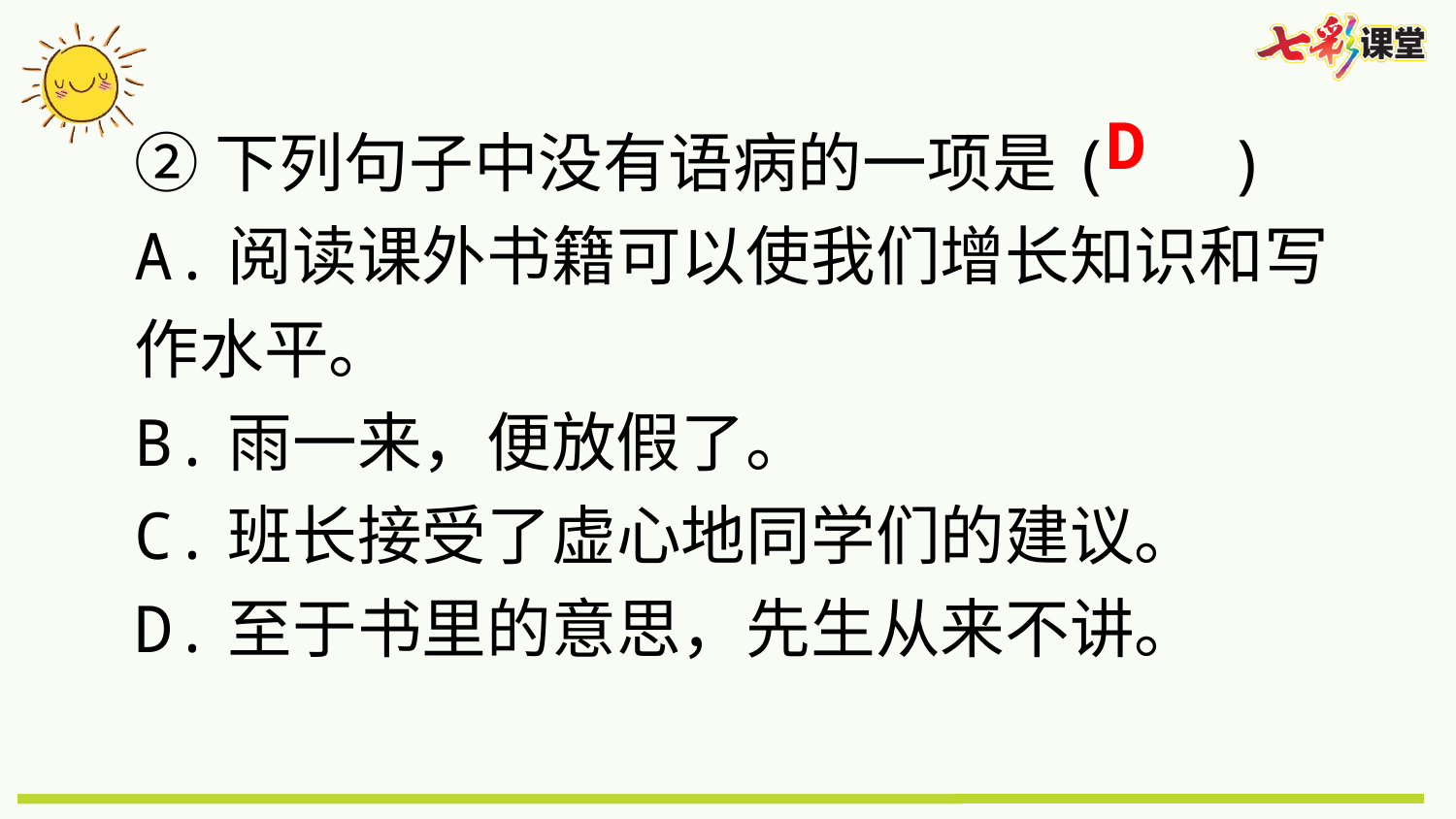

D
②下列句子中没有语病的一项是(   )
A.阅读课外书籍可以使我们增长知识和写作水平。
B.雨一来，便放假了。
C.班长接受了虚心地同学们的建议。
D.至于书里的意思，先生从来不讲。